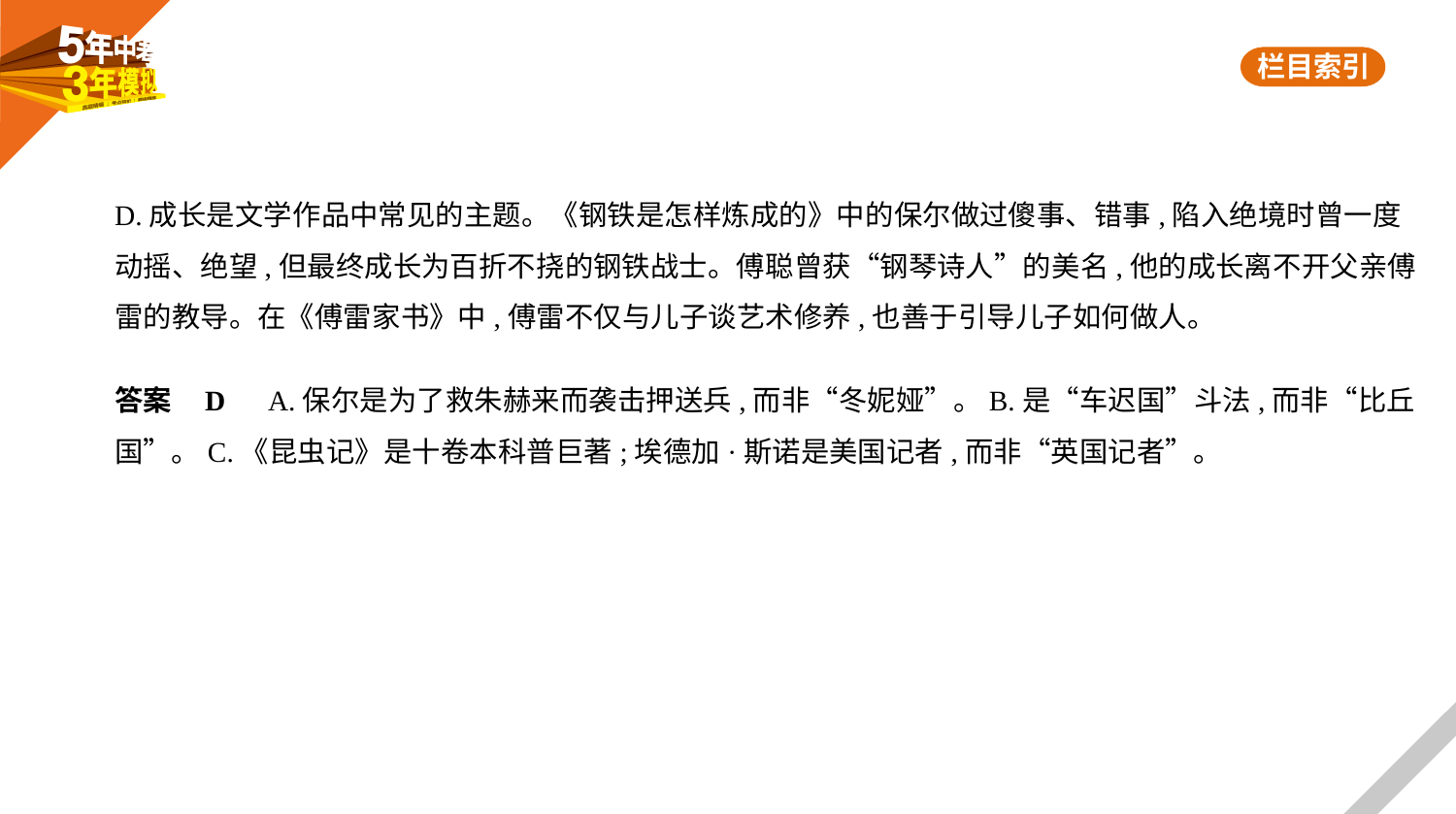

D.成长是文学作品中常见的主题。《钢铁是怎样炼成的》中的保尔做过傻事、错事,陷入绝境时曾一度
动摇、绝望,但最终成长为百折不挠的钢铁战士。傅聪曾获“钢琴诗人”的美名,他的成长离不开父亲傅
雷的教导。在《傅雷家书》中,傅雷不仅与儿子谈艺术修养,也善于引导儿子如何做人。
答案    D　A.保尔是为了救朱赫来而袭击押送兵,而非“冬妮娅”。B.是“车迟国”斗法,而非“比丘
国”。C.《昆虫记》是十卷本科普巨著;埃德加·斯诺是美国记者,而非“英国记者”。